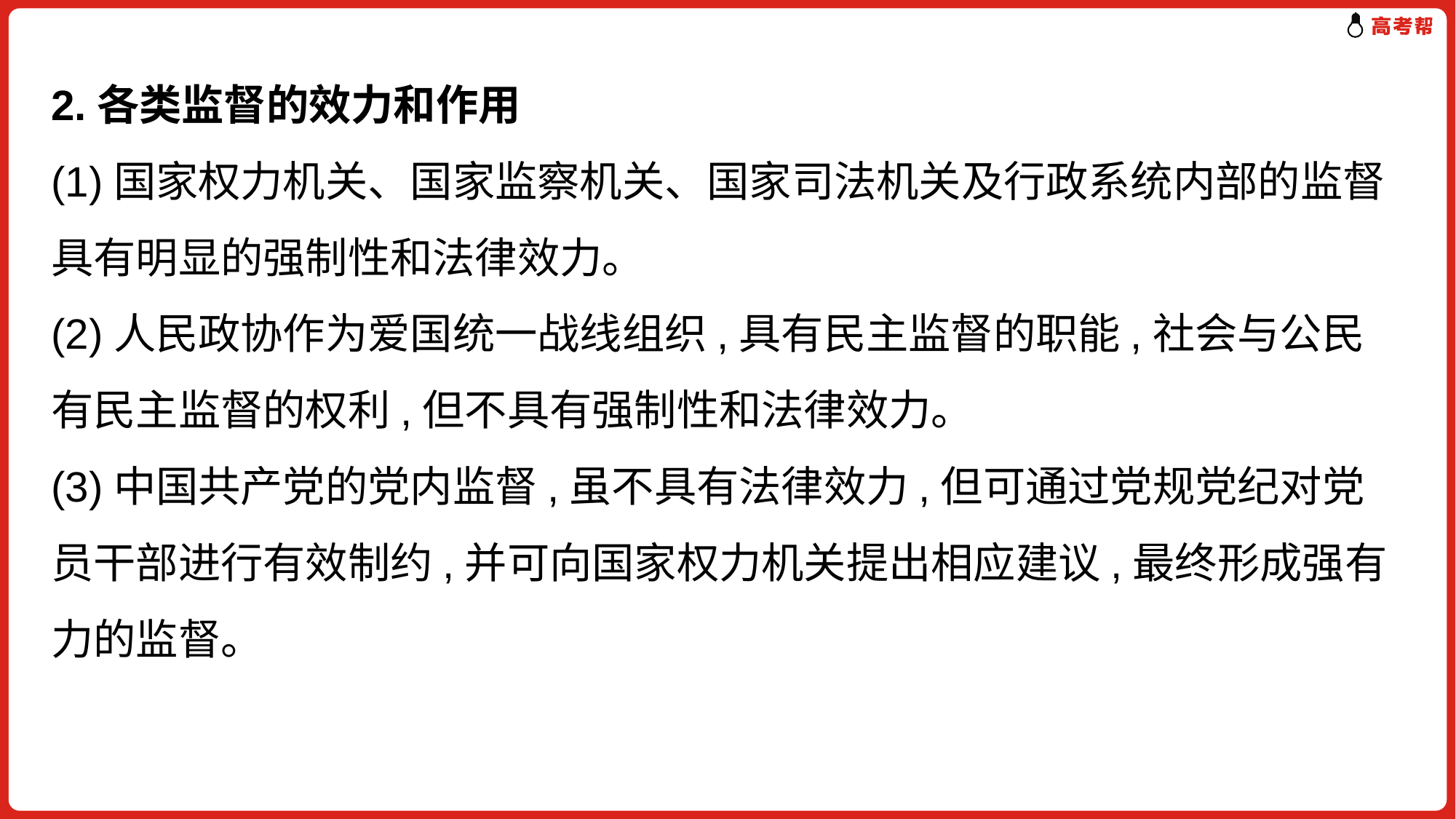

# 2.各类监督的效力和作用 (1)国家权力机关、国家监察机关、国家司法机关及行政系统内部的监督具有明显的强制性和法律效力。 (2)人民政协作为爱国统一战线组织,具有民主监督的职能,社会与公民有民主监督的权利,但不具有强制性和法律效力。 (3)中国共产党的党内监督,虽不具有法律效力,但可通过党规党纪对党员干部进行有效制约,并可向国家权力机关提出相应建议,最终形成强有力的监督。